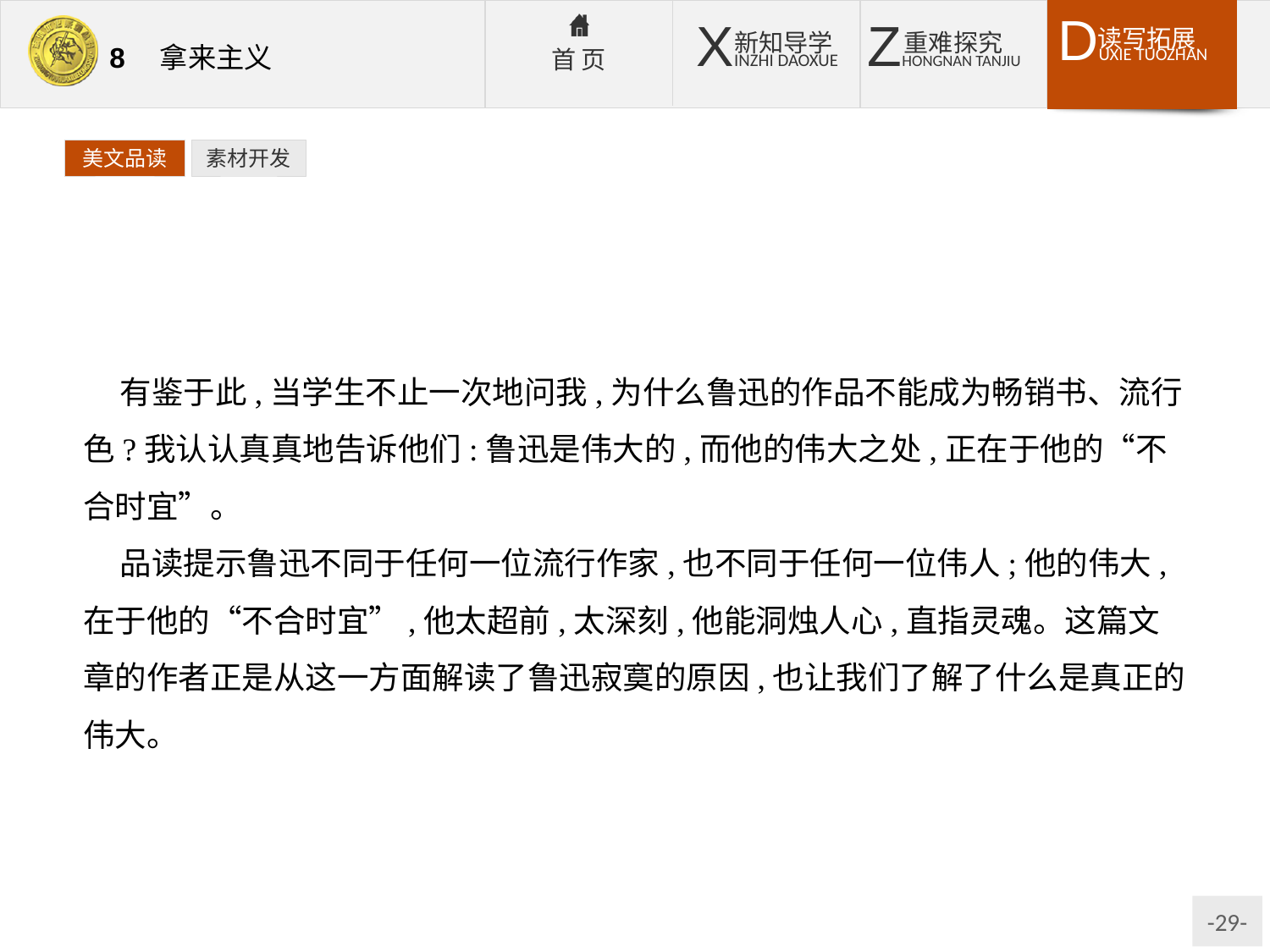

美文品读
素材开发
有鉴于此,当学生不止一次地问我,为什么鲁迅的作品不能成为畅销书、流行色?我认认真真地告诉他们:鲁迅是伟大的,而他的伟大之处,正在于他的“不合时宜”。
品读提示鲁迅不同于任何一位流行作家,也不同于任何一位伟人;他的伟大,在于他的“不合时宜”,他太超前,太深刻,他能洞烛人心,直指灵魂。这篇文章的作者正是从这一方面解读了鲁迅寂寞的原因,也让我们了解了什么是真正的伟大。